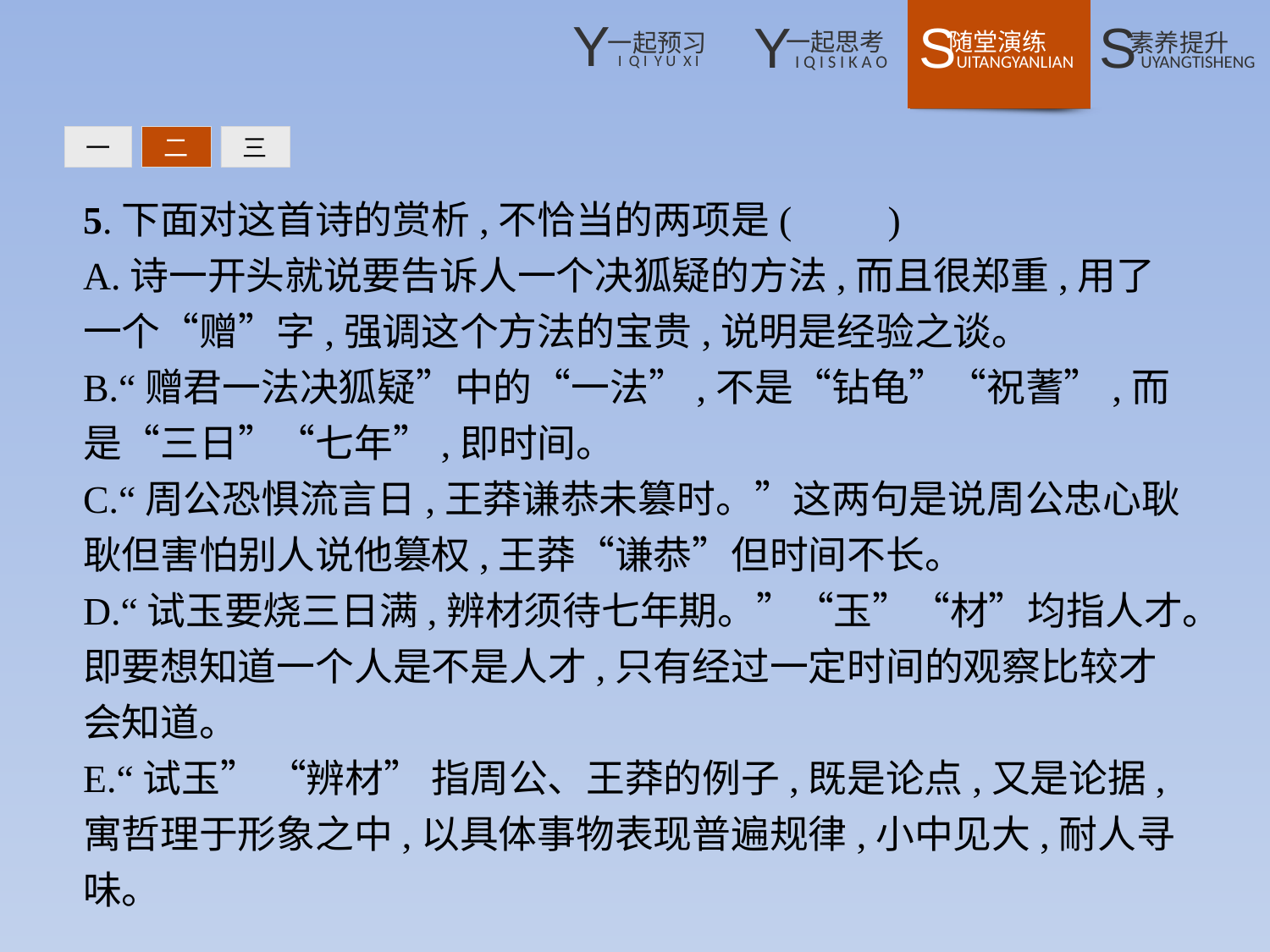

一
二
三
5.下面对这首诗的赏析,不恰当的两项是(　　)
A.诗一开头就说要告诉人一个决狐疑的方法,而且很郑重,用了一个“赠”字,强调这个方法的宝贵,说明是经验之谈。
B.“赠君一法决狐疑”中的“一法”,不是“钻龟”“祝蓍”,而是“三日”“七年”,即时间。
C.“周公恐惧流言日,王莽谦恭未篡时。”这两句是说周公忠心耿耿但害怕别人说他篡权,王莽“谦恭”但时间不长。
D.“试玉要烧三日满,辨材须待七年期。”“玉”“材”均指人才。即要想知道一个人是不是人才,只有经过一定时间的观察比较才会知道。
E.“试玉” “辨材” 指周公、王莽的例子,既是论点,又是论据,寓哲理于形象之中,以具体事物表现普遍规律,小中见大,耐人寻味。